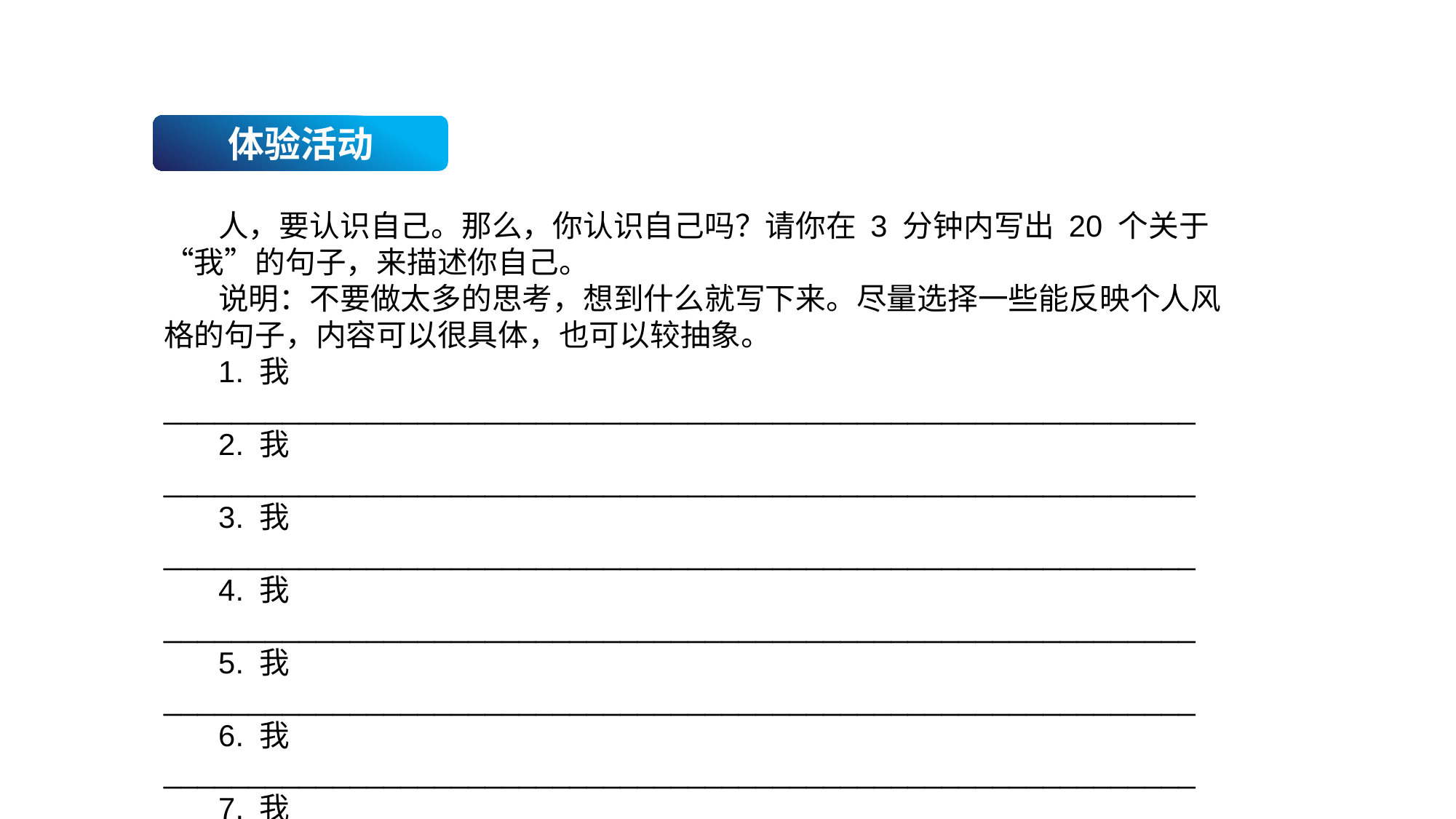

体验活动
人，要认识自己。那么，你认识自己吗？请你在 3 分钟内写出 20 个关于“我”的句子，来描述你自己。
说明：不要做太多的思考，想到什么就写下来。尽量选择一些能反映个人风格的句子，内容可以很具体，也可以较抽象。
1. 我_____________________________________________________________
2. 我_____________________________________________________________
3. 我_____________________________________________________________
4. 我_____________________________________________________________
5. 我_____________________________________________________________
6. 我_____________________________________________________________
7. 我_____________________________________________________________
8. 我_____________________________________________________________
9. 我_____________________________________________________________